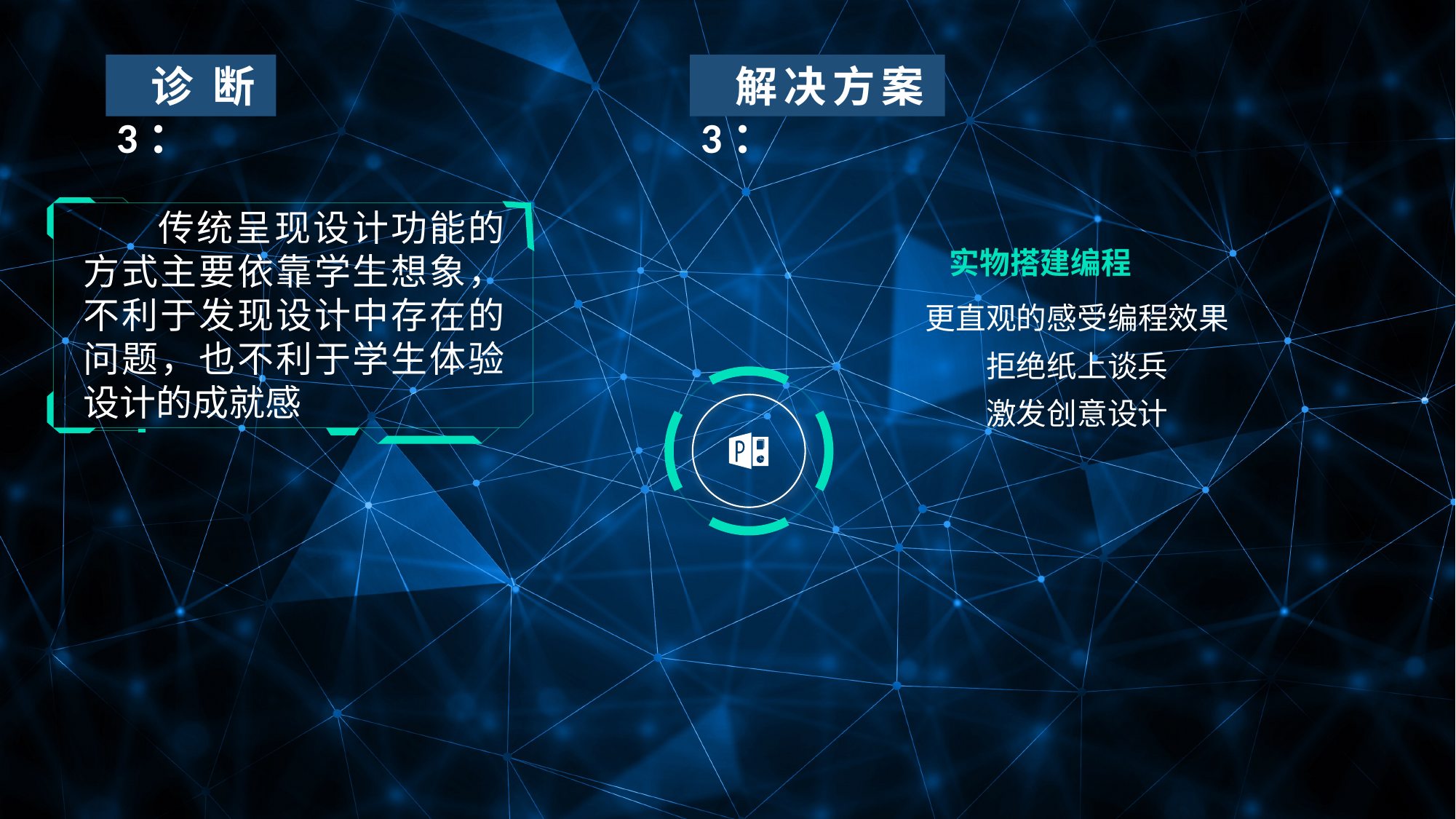

诊断3：
解决方案3：

传统呈现设计功能的方式主要依靠学生想象，不利于发现设计中存在的问题，也不利于学生体验设计的成就感
实物搭建编程
更直观的感受编程效果
拒绝纸上谈兵
激发创意设计